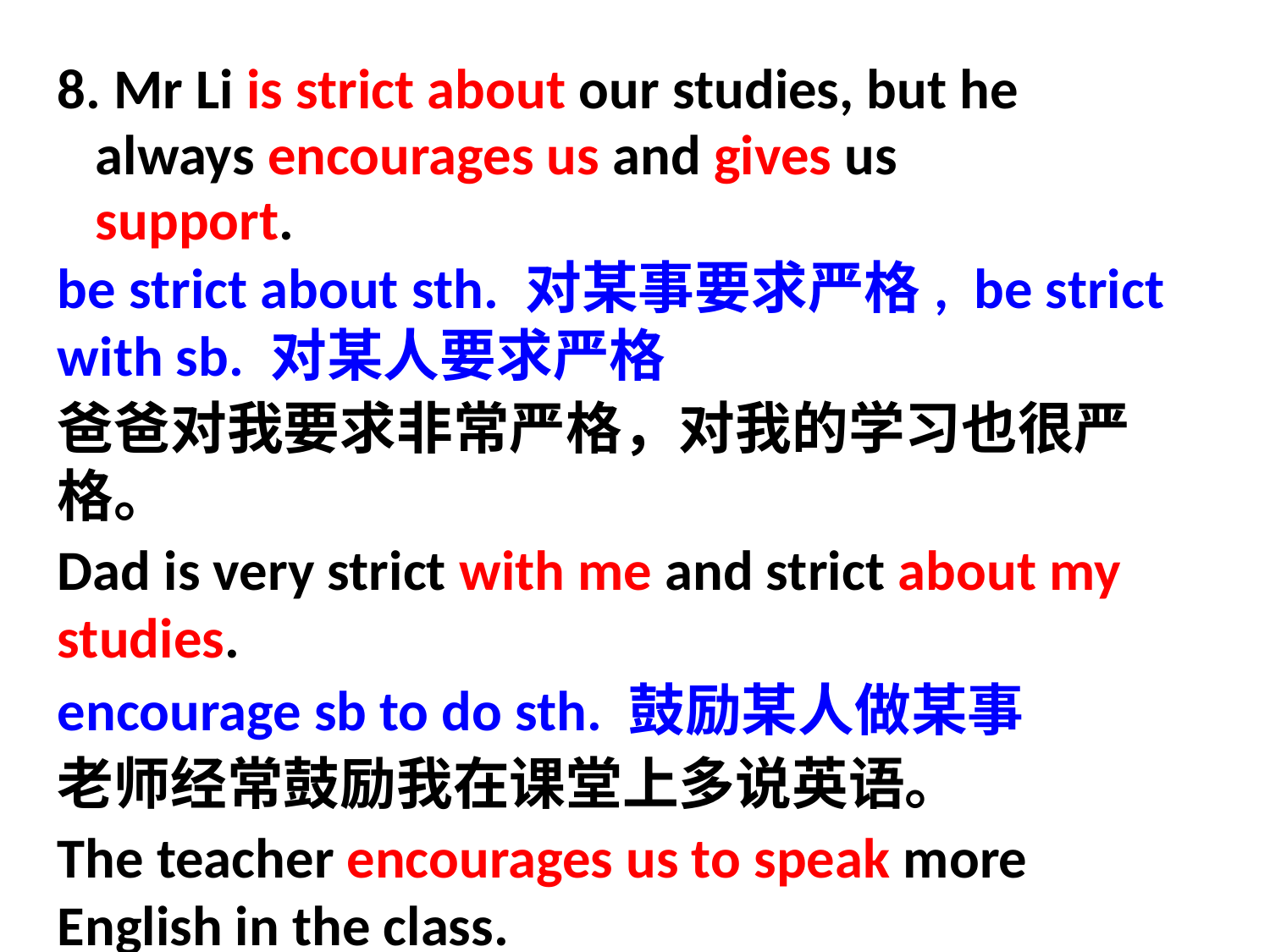

8. Mr Li is strict about our studies, but he
   always encourages us and gives us
   support.
be strict about sth. 对某事要求严格,  be strict with sb. 对某人要求严格
爸爸对我要求非常严格，对我的学习也很严格。
Dad is very strict with me and strict about my studies.
encourage sb to do sth. 鼓励某人做某事
老师经常鼓励我在课堂上多说英语。
The teacher encourages us to speak more English in the class.